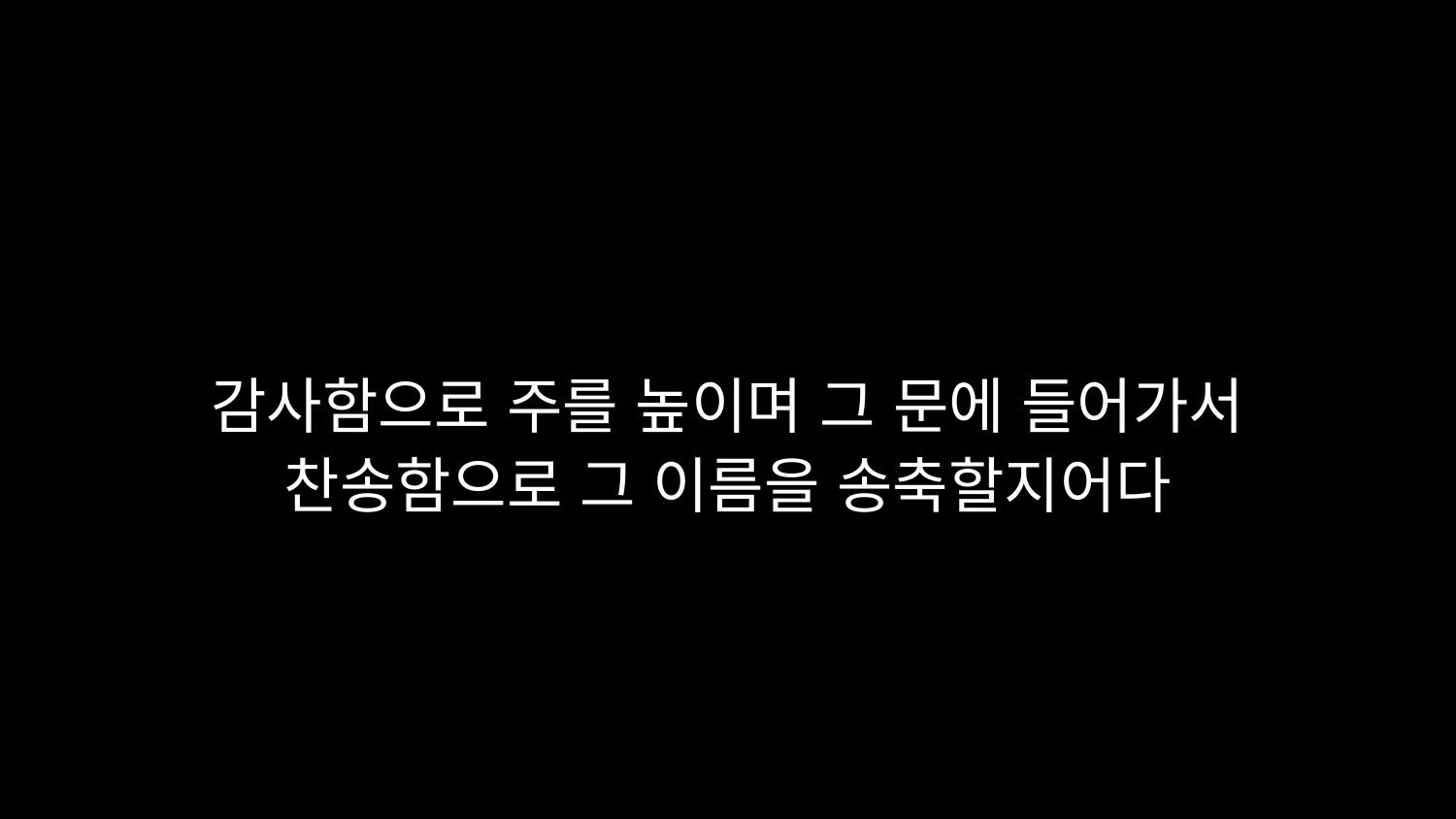

# 감사함으로 주를 높이며 그 문에 들어가서 찬송함으로 그 이름을 송축할지어다